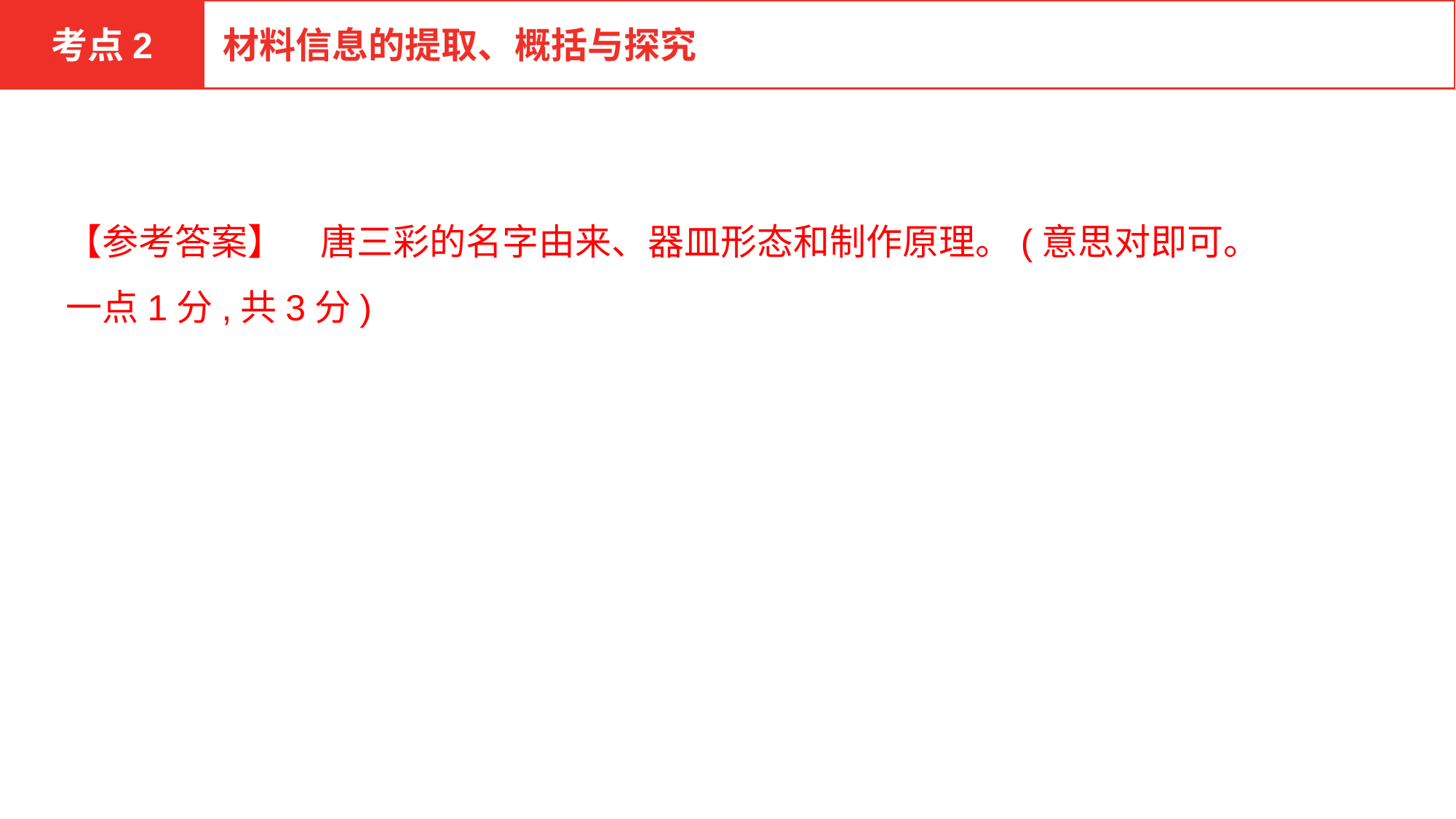

考点2
材料信息的提取、概括与探究

【参考答案】　唐三彩的名字由来、器皿形态和制作原理。(意思对即可。一点1分,共3分)